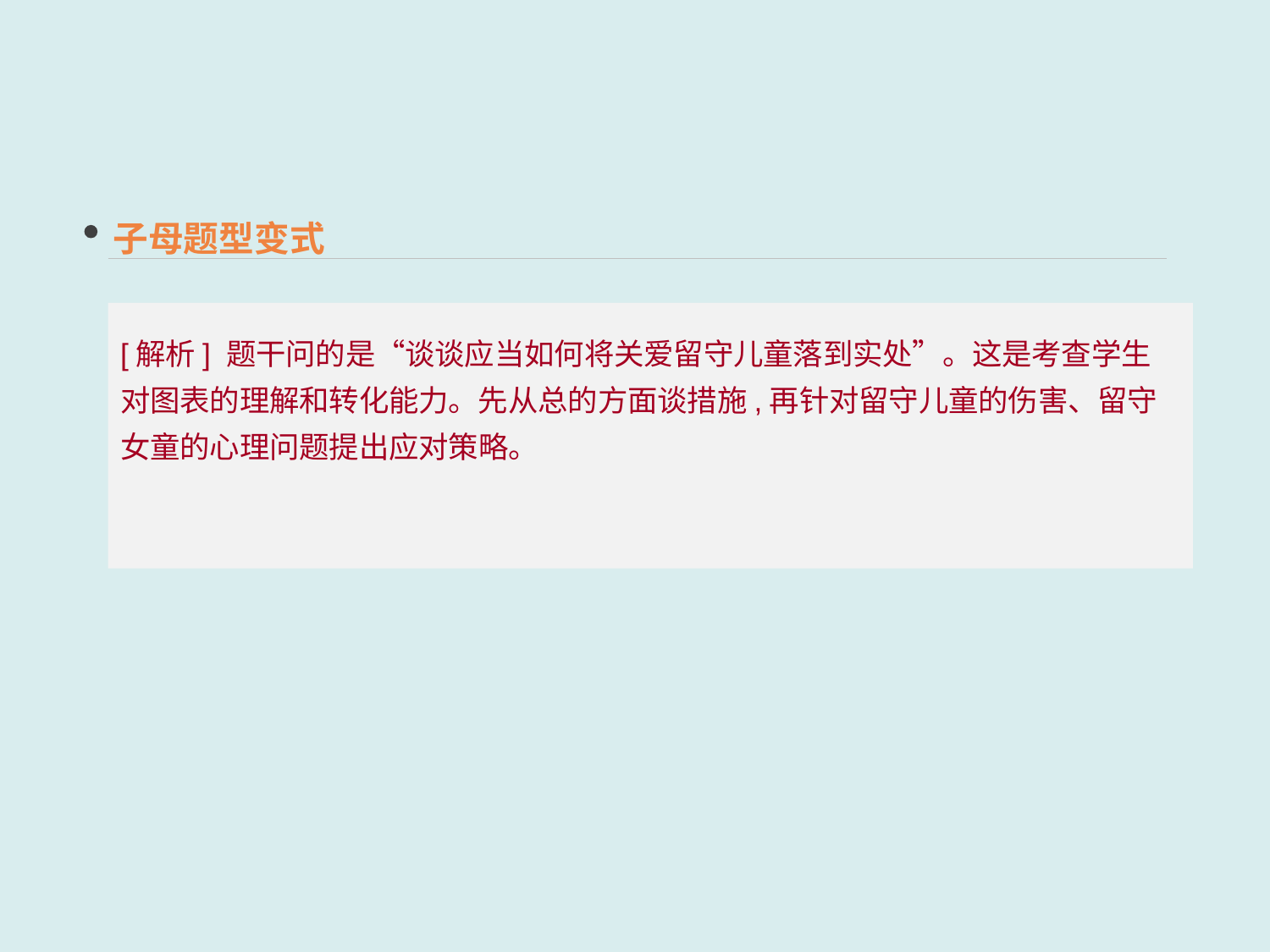

子母题型变式

[解析] 题干问的是“谈谈应当如何将关爱留守儿童落到实处”。这是考查学生对图表的理解和转化能力。先从总的方面谈措施,再针对留守儿童的伤害、留守女童的心理问题提出应对策略。